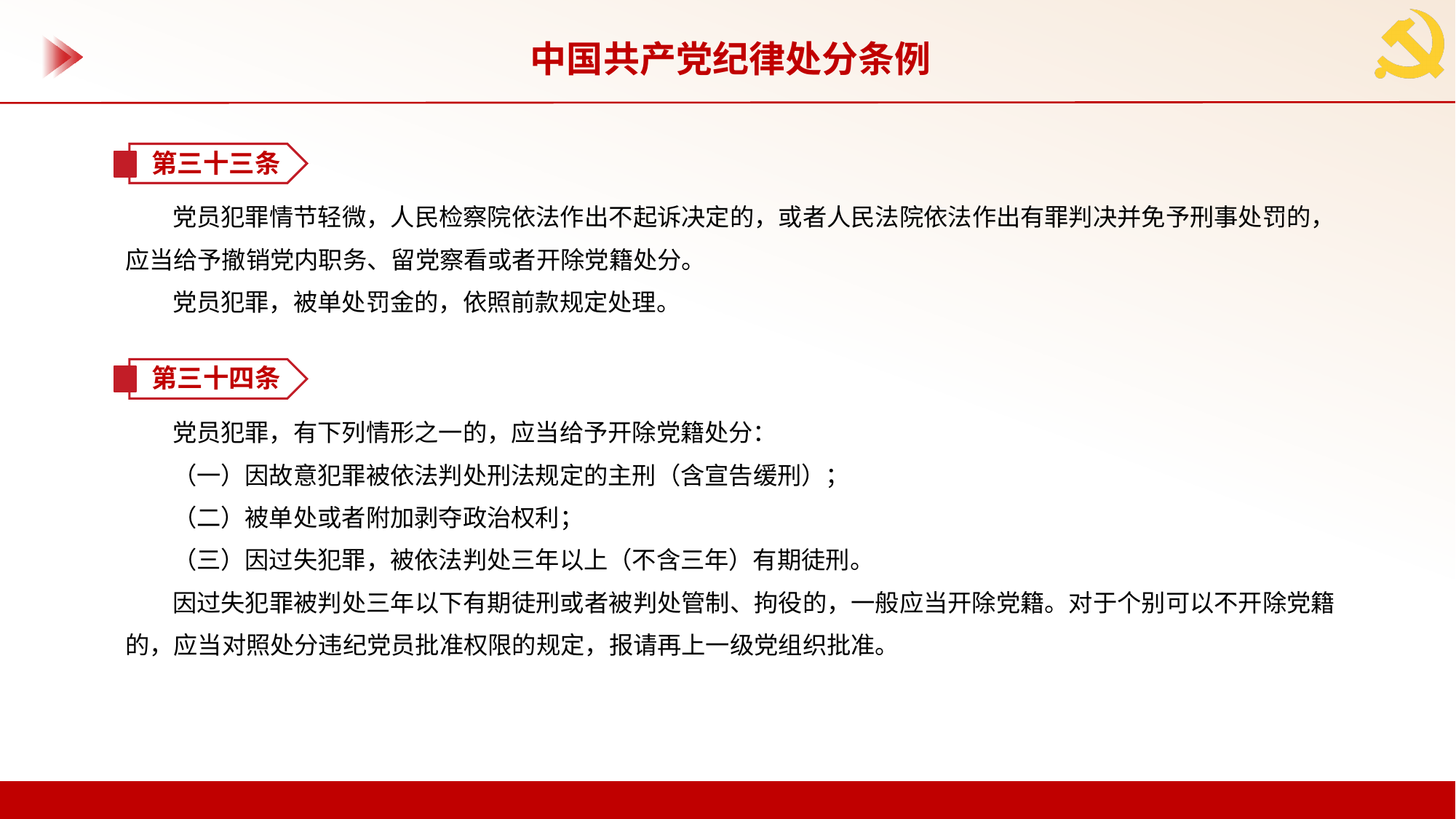

中国共产党纪律处分条例
第三十三条

党员犯罪情节轻微，人民检察院依法作出不起诉决定的，或者人民法院依法作出有罪判决并免予刑事处罚的，应当给予撤销党内职务、留党察看或者开除党籍处分。
党员犯罪，被单处罚金的，依照前款规定处理。
第三十四条

党员犯罪，有下列情形之一的，应当给予开除党籍处分：
（一）因故意犯罪被依法判处刑法规定的主刑（含宣告缓刑）；
（二）被单处或者附加剥夺政治权利；
（三）因过失犯罪，被依法判处三年以上（不含三年）有期徒刑。
因过失犯罪被判处三年以下有期徒刑或者被判处管制、拘役的，一般应当开除党籍。对于个别可以不开除党籍的，应当对照处分违纪党员批准权限的规定，报请再上一级党组织批准。